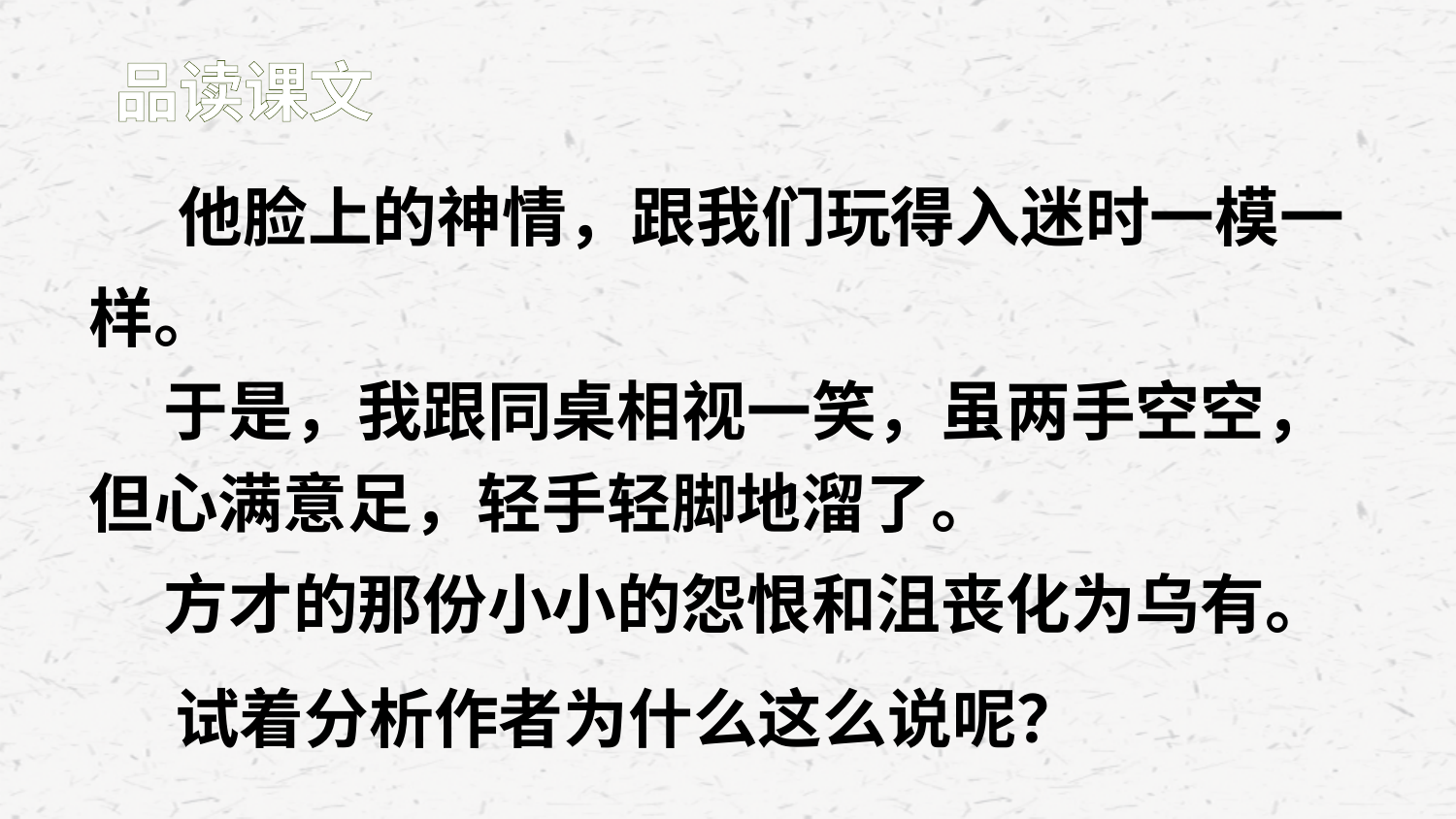

品读课文
     他脸上的神情，跟我们玩得入迷时一模一样。
    于是，我跟同桌相视一笑，虽两手空空，但心满意足，轻手轻脚地溜了。
    方才的那份小小的怨恨和沮丧化为乌有。
    试着分析作者为什么这么说呢？